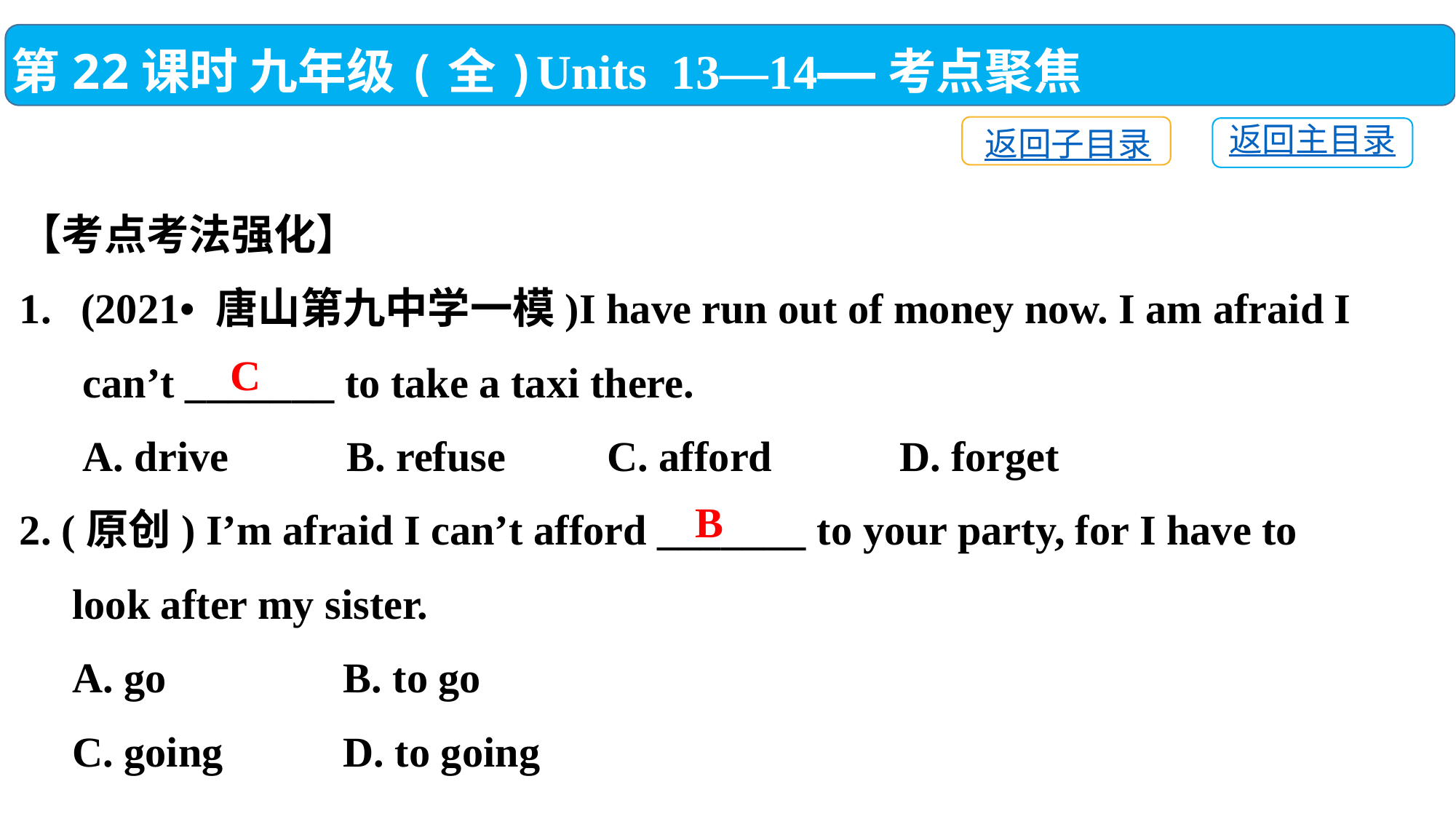

第22课时 九年级(全)Units  13—14——考点聚焦

返回子目录
返回主目录
【考点考法强化】
(2021• 唐山第九中学一模)I have run out of money now. I am afraid I
      can’t _______ to take a taxi there.
      A. drive      	B. refuse     	    C. afford	           D. forget
2. (原创) I’m afraid I can’t afford _______ to your party, for I have to
     look after my sister.
     A. go	          B. to go
     C. going	          D. to going

C
B